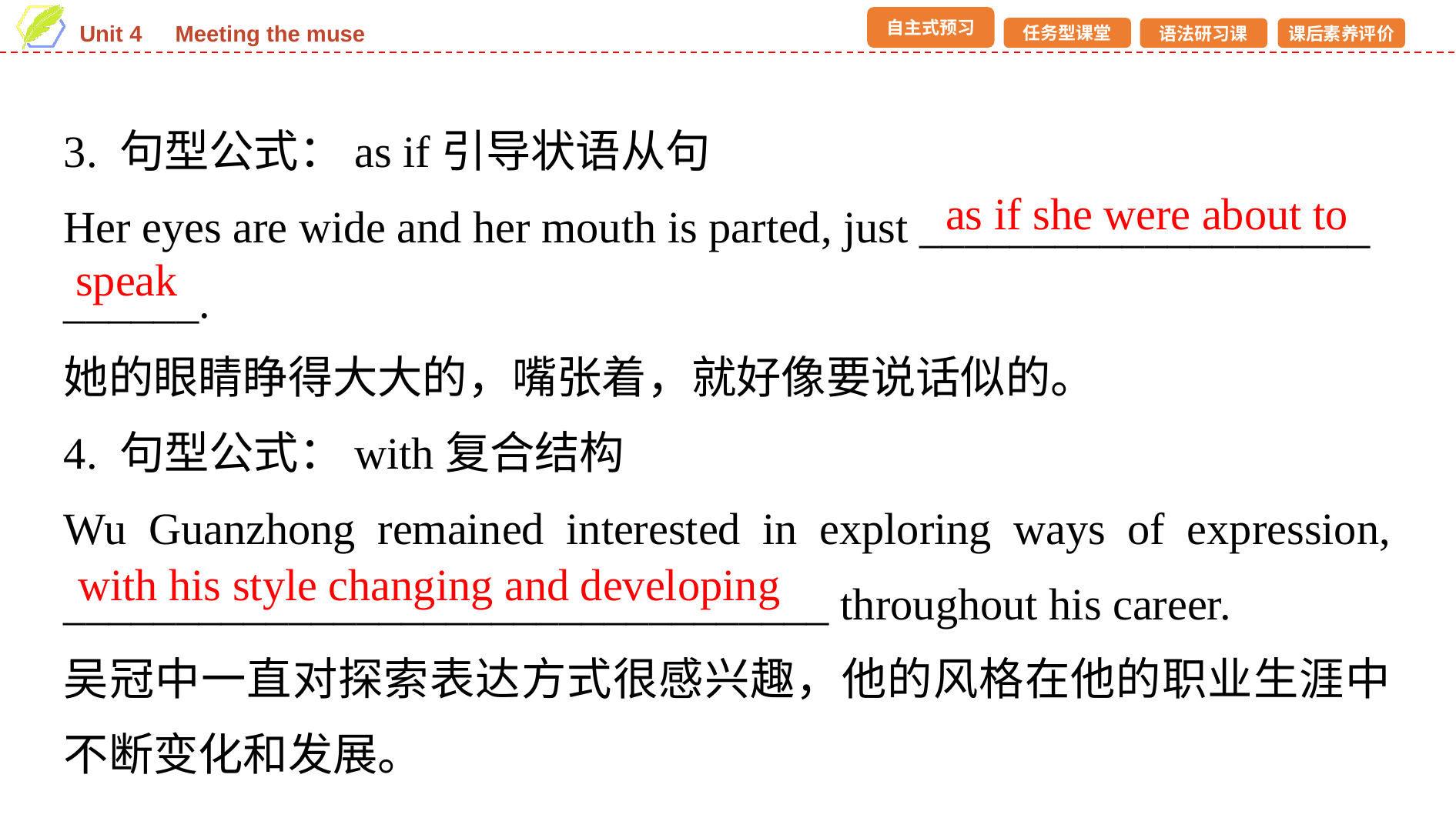

3. 句型公式：as if引导状语从句
Her eyes are wide and her mouth is parted, just ____________________
______.
她的眼睛睁得大大的，嘴张着，就好像要说话似的。
4. 句型公式：with复合结构
Wu Guanzhong remained interested in exploring ways of expression, __________________________________ throughout his career.
吴冠中一直对探索表达方式很感兴趣，他的风格在他的职业生涯中不断变化和发展。
as if she were about to
speak
with his style changing and developing